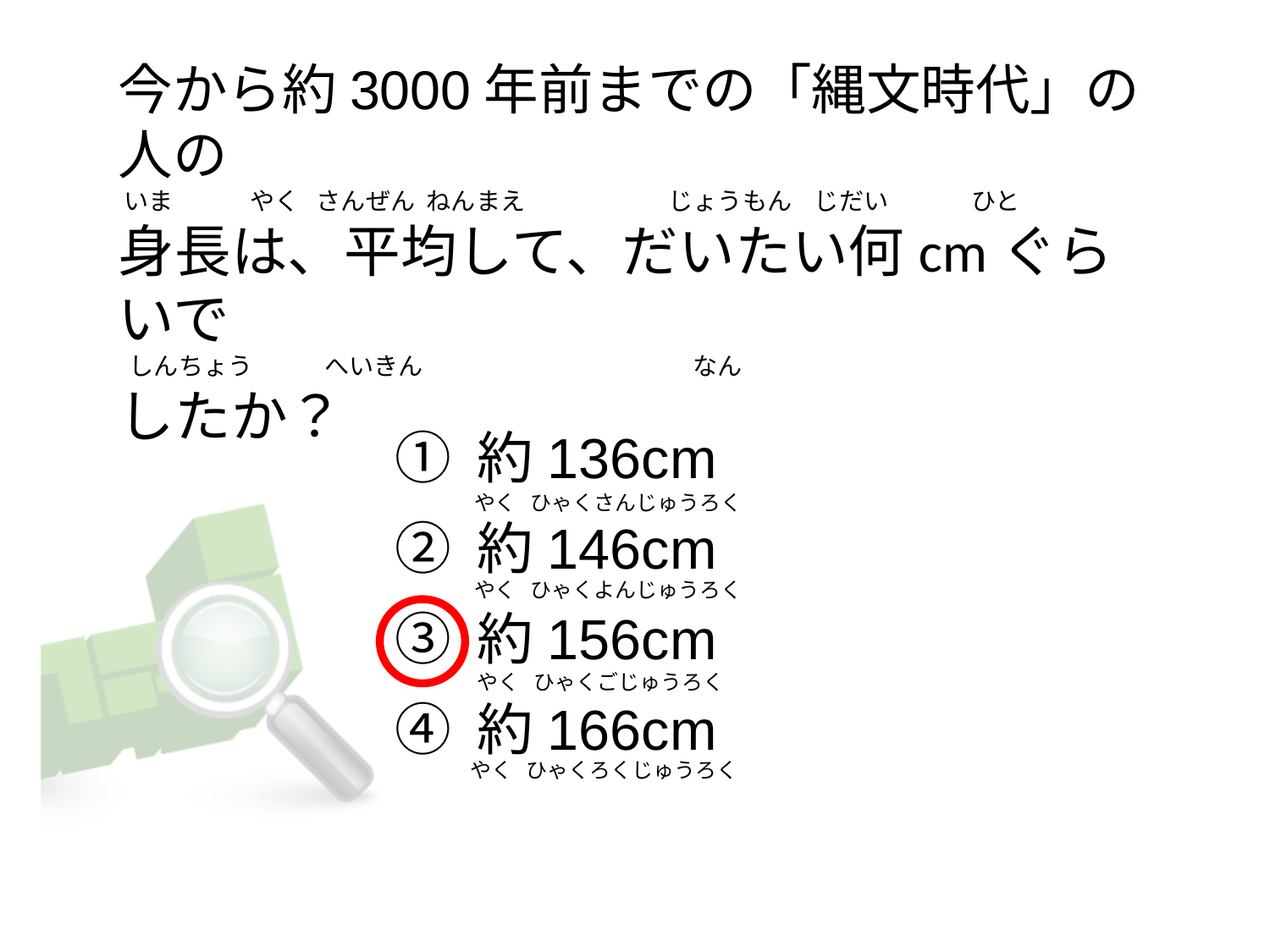

# 今から約3000年前までの「縄文時代」の人の  いま              やく   さんぜん  ねんまえ                          じょうもん    じだい               ひと 身長は、平均して、だいたい何cmぐらいで    しんちょう             へいきん                                                 なん したか？
① 約136cm
② 約146cm
③ 約156cm
④ 約166cm
やく   ひゃくさんじゅうろく
やく   ひゃくよんじゅうろく

やく   ひゃくごじゅうろく
やく   ひゃくろくじゅうろく